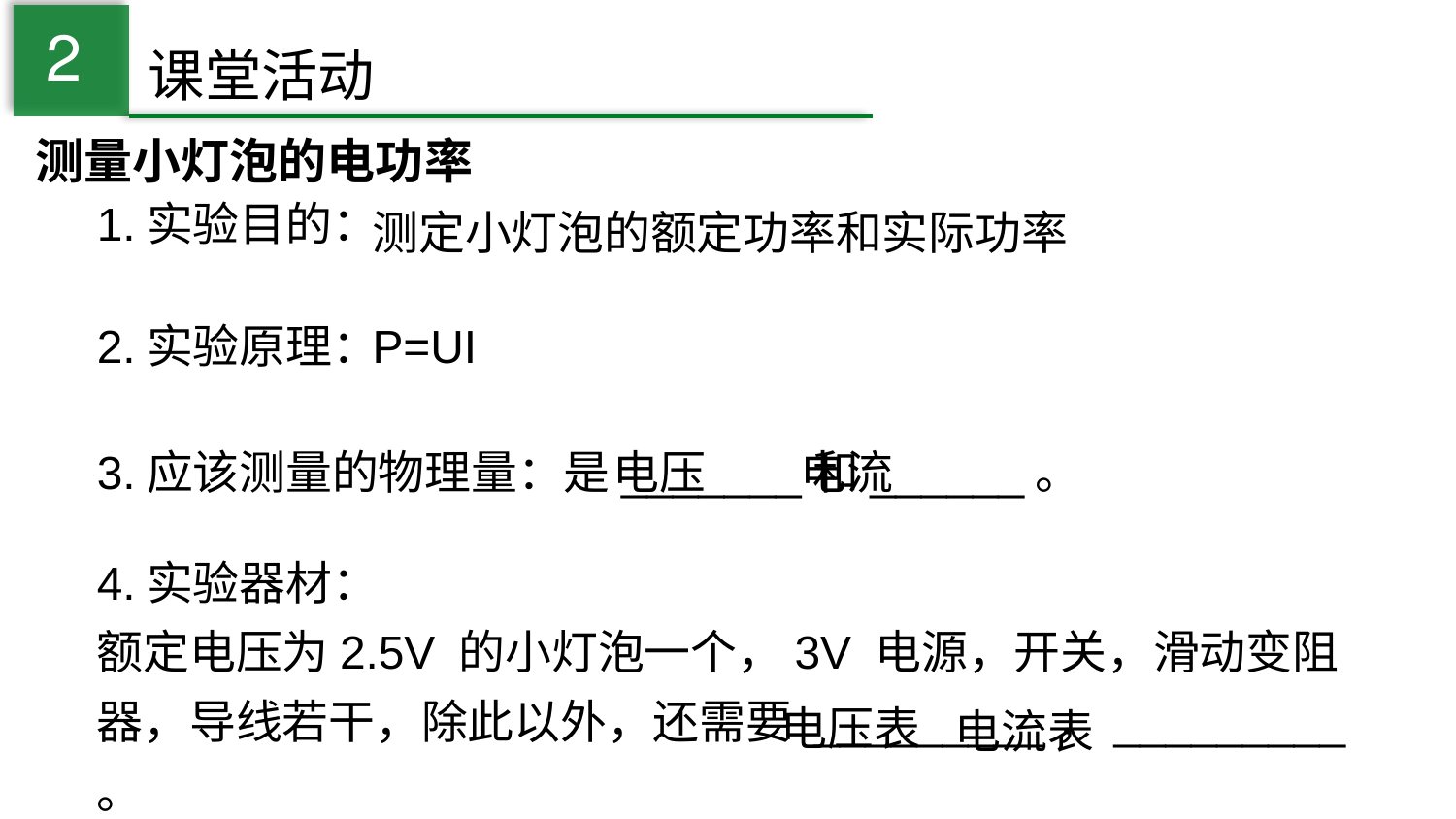

2
课堂活动
测量小灯泡的电功率
1.实验目的：
测定小灯泡的额定功率和实际功率
2.实验原理：
P=UI
3.应该测量的物理量：是_______和______。
电压
电流
4.实验器材：
额定电压为2.5V 的小灯泡一个，3V 电源，开关，滑动变阻器，导线若干，除此以外，还需要 _________，_________  。
电压表
电流表